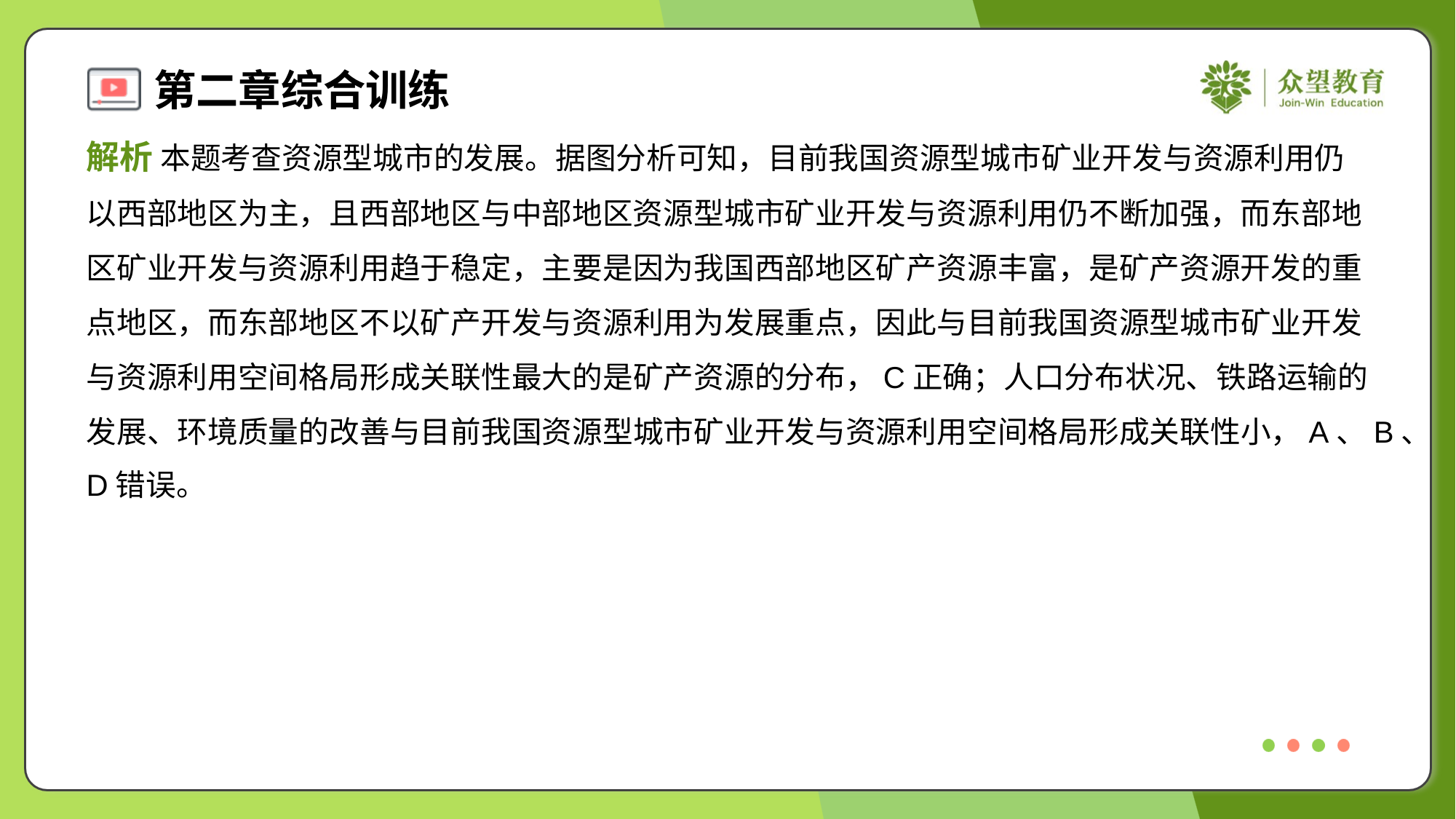

解析 本题考查资源型城市的发展。据图分析可知，目前我国资源型城市矿业开发与资源利用仍
以西部地区为主，且西部地区与中部地区资源型城市矿业开发与资源利用仍不断加强，而东部地
区矿业开发与资源利用趋于稳定，主要是因为我国西部地区矿产资源丰富，是矿产资源开发的重
点地区，而东部地区不以矿产开发与资源利用为发展重点，因此与目前我国资源型城市矿业开发
与资源利用空间格局形成关联性最大的是矿产资源的分布，C正确；人口分布状况、铁路运输的
发展、环境质量的改善与目前我国资源型城市矿业开发与资源利用空间格局形成关联性小，A、B、
D错误。